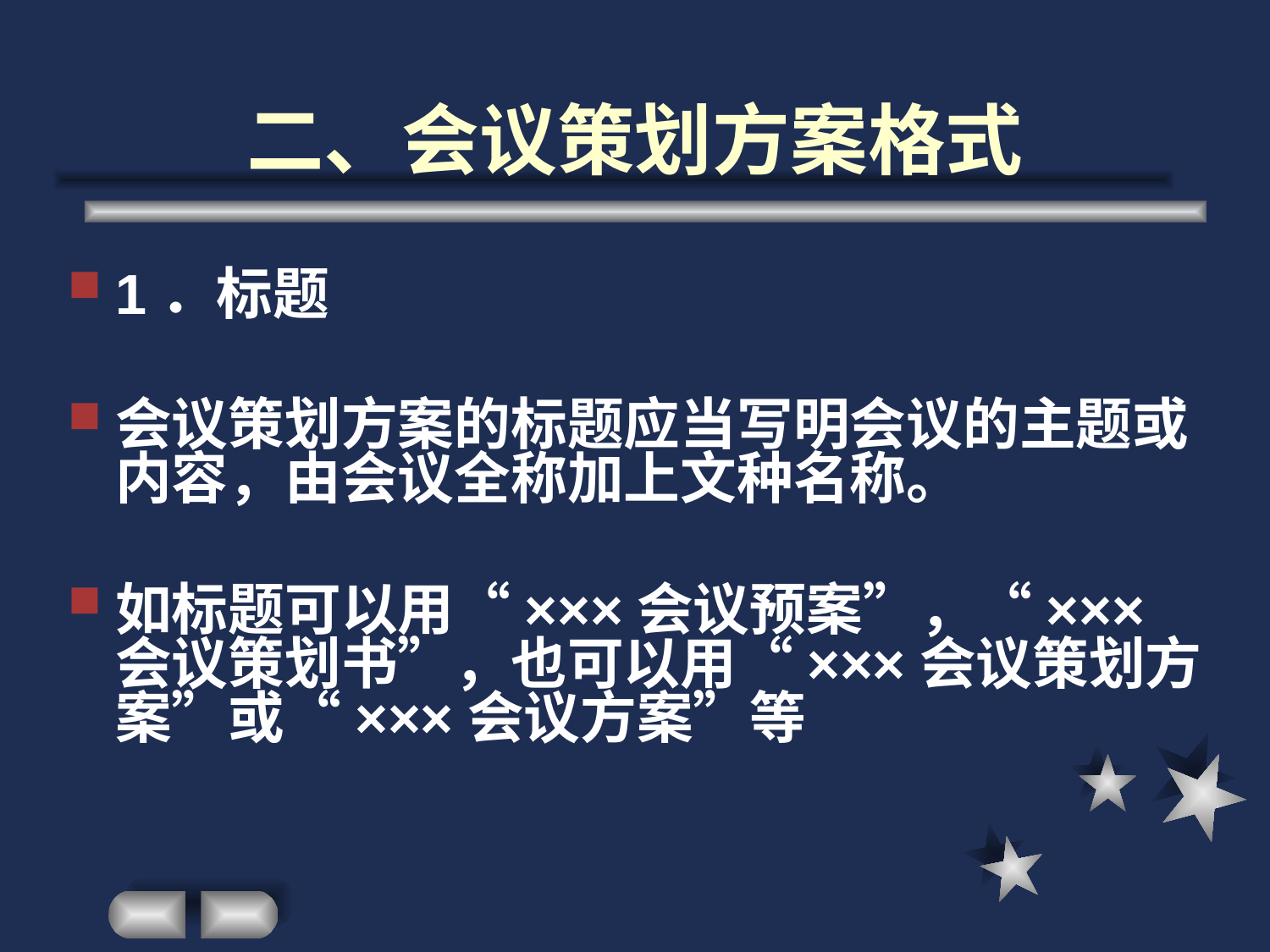

# 二、会议策划方案格式
1．标题

会议策划方案的标题应当写明会议的主题或内容，由会议全称加上文种名称。

如标题可以用“×××会议预案”，“×××会议策划书”，也可以用“×××会议策划方案”或“×××会议方案”等